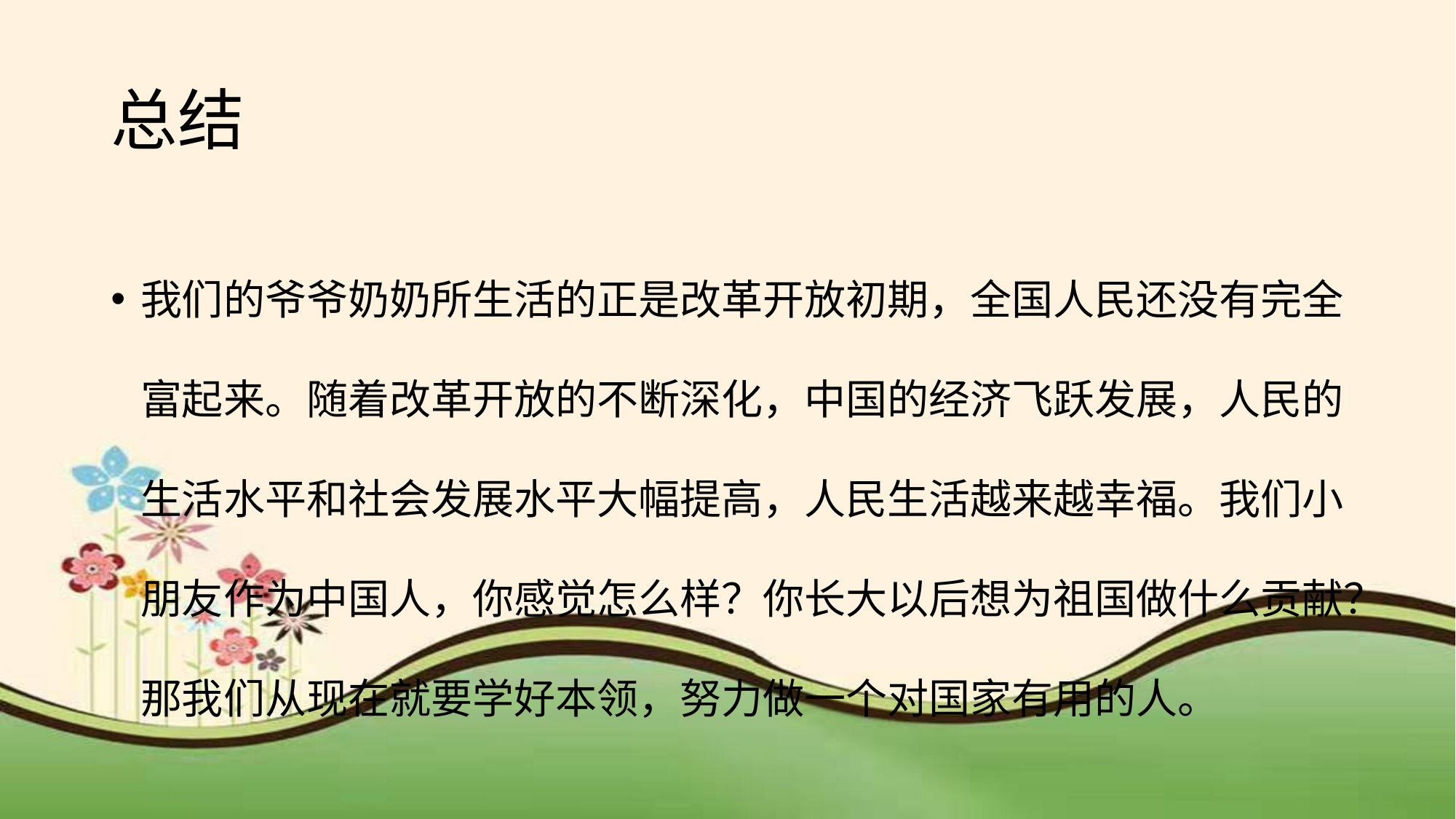

# 总结
我们的爷爷奶奶所生活的正是改革开放初期，全国人民还没有完全富起来。随着改革开放的不断深化，中国的经济飞跃发展，人民的生活水平和社会发展水平大幅提高，人民生活越来越幸福。我们小朋友作为中国人，你感觉怎么样？你长大以后想为祖国做什么贡献？那我们从现在就要学好本领，努力做一个对国家有用的人。